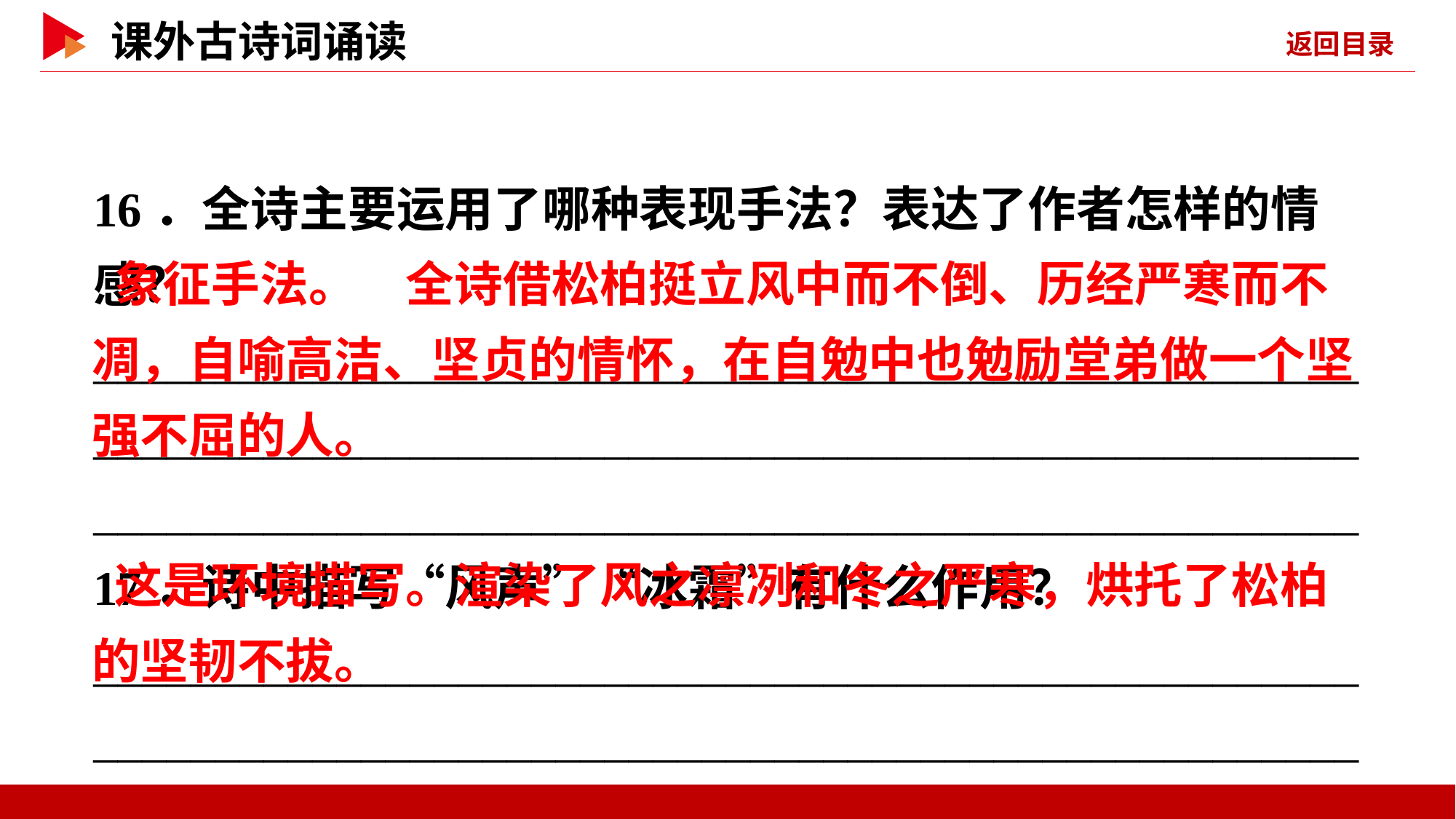

16．全诗主要运用了哪种表现手法？表达了作者怎样的情感？
____________________________________________________________________________________________________________________________________________________________
17．诗中描写“风声”“冰霜”有什么作用？
________________________________________________________________________________________________________
 象征手法。　全诗借松柏挺立风中而不倒、历经严寒而不凋，自喻高洁、坚贞的情怀，在自勉中也勉励堂弟做一个坚强不屈的人。
 这是环境描写。渲染了风之凛冽和冬之严寒，烘托了松柏的坚韧不拔。